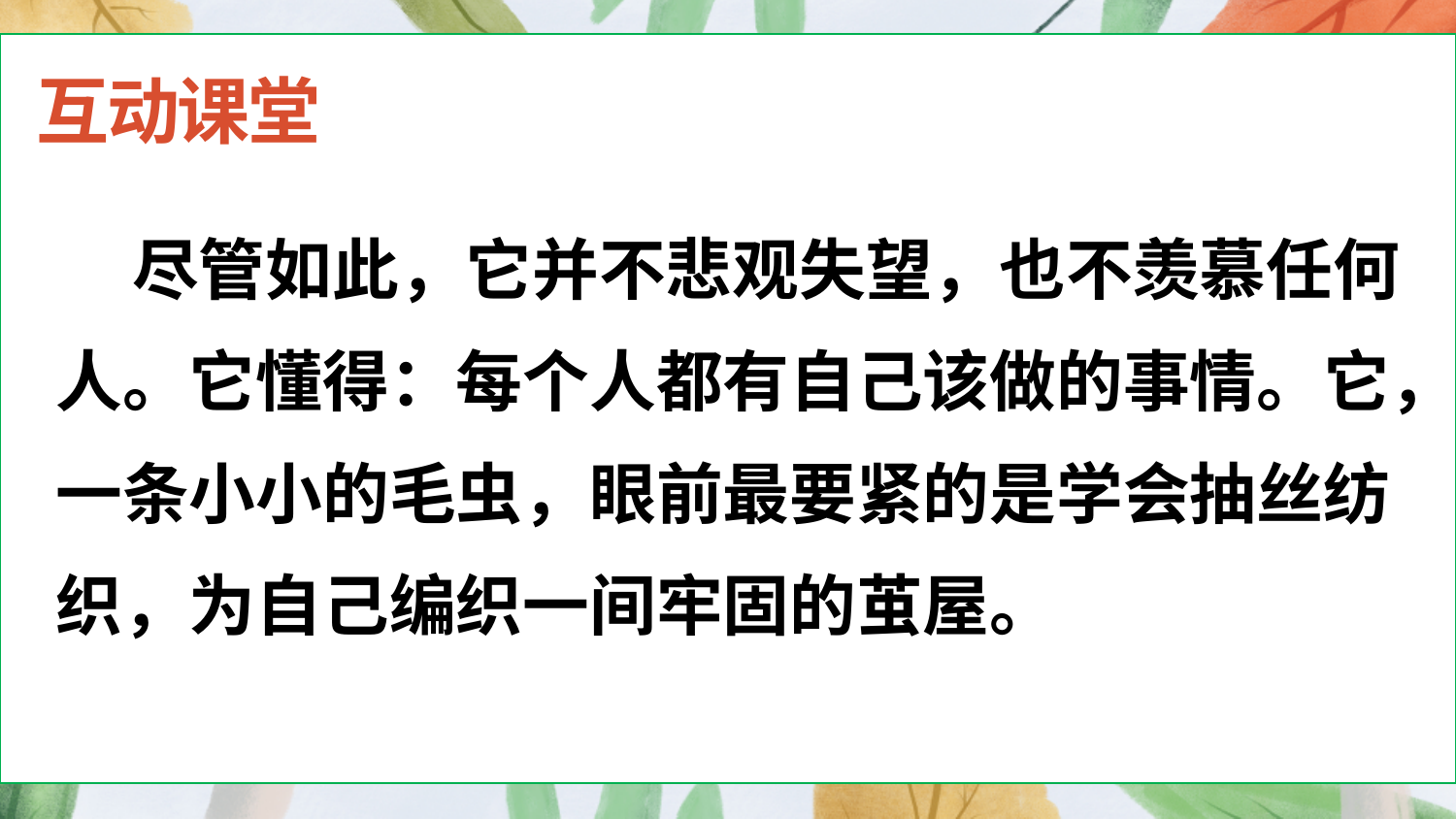

互动课堂
    尽管如此，它并不悲观失望，也不羡慕任何人。它懂得：每个人都有自己该做的事情。它，一条小小的毛虫，眼前最要紧的是学会抽丝纺织，为自己编织一间牢固的茧屋。